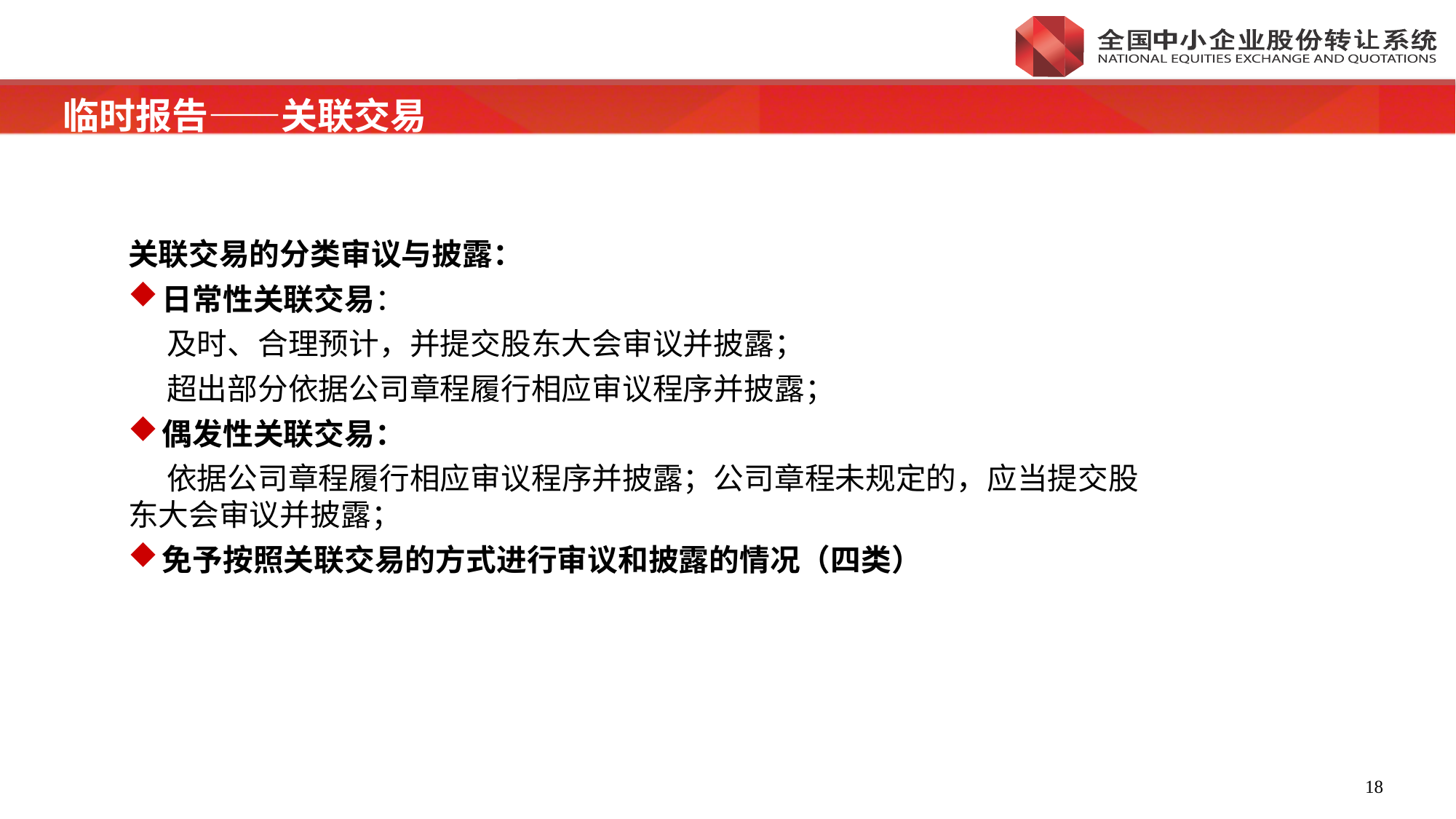

临时报告——关联交易
关联交易的分类审议与披露：
日常性关联交易：
及时、合理预计，并提交股东大会审议并披露；
超出部分依据公司章程履行相应审议程序并披露；
偶发性关联交易：
依据公司章程履行相应审议程序并披露；公司章程未规定的，应当提交股东大会审议并披露；
免予按照关联交易的方式进行审议和披露的情况（四类）